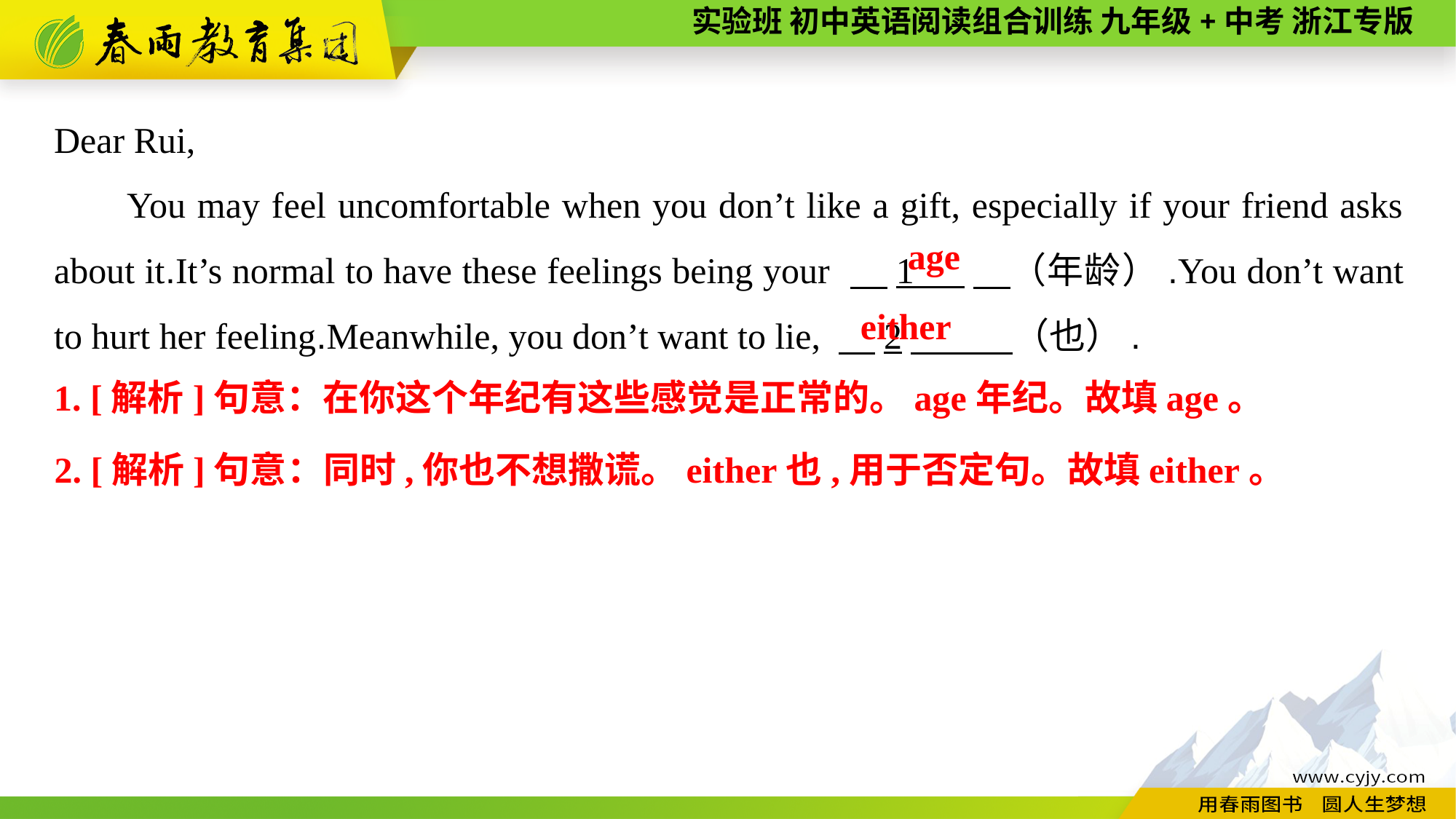

Dear Rui,
You may feel uncomfortable when you don’t like a gift, especially if your friend asks about it.It’s normal to have these feelings being your 　1     　（年龄）.You don’t want to hurt her feeling.Meanwhile, you don’t want to lie, 　2　        （也）.
age
either
1. [解析]句意：在你这个年纪有这些感觉是正常的。age年纪。故填age。
2. [解析]句意：同时,你也不想撒谎。either也,用于否定句。故填either。